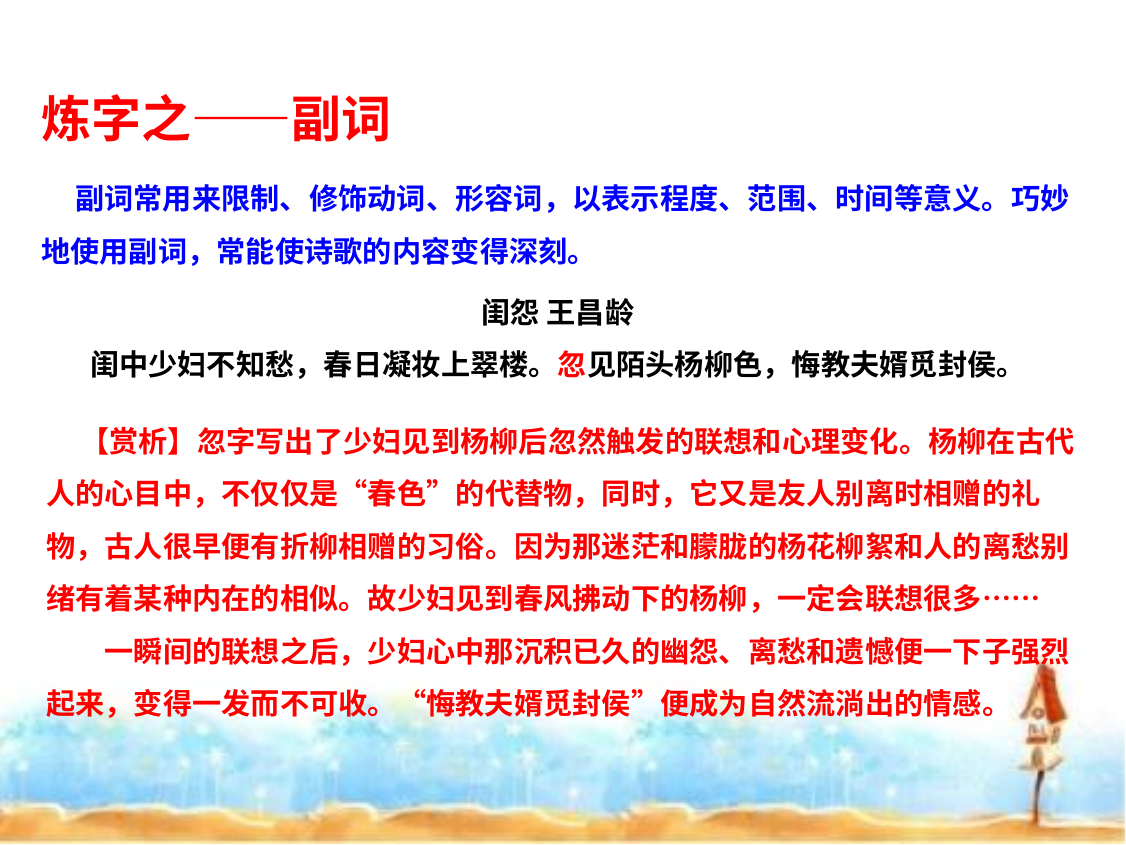

炼字之——副词
    副词常用来限制、修饰动词、形容词，以表示程度、范围、时间等意义。巧妙地使用副词，常能使诗歌的内容变得深刻。
闺怨 王昌龄
闺中少妇不知愁，春日凝妆上翠楼。忽见陌头杨柳色，悔教夫婿觅封侯。
    【赏析】忽字写出了少妇见到杨柳后忽然触发的联想和心理变化。杨柳在古代人的心目中，不仅仅是“春色”的代替物，同时，它又是友人别离时相赠的礼物，古人很早便有折柳相赠的习俗。因为那迷茫和朦胧的杨花柳絮和人的离愁别绪有着某种内在的相似。故少妇见到春风拂动下的杨柳，一定会联想很多……
　　一瞬间的联想之后，少妇心中那沉积已久的幽怨、离愁和遗憾便一下子强烈起来，变得一发而不可收。“悔教夫婿觅封侯”便成为自然流淌出的情感。